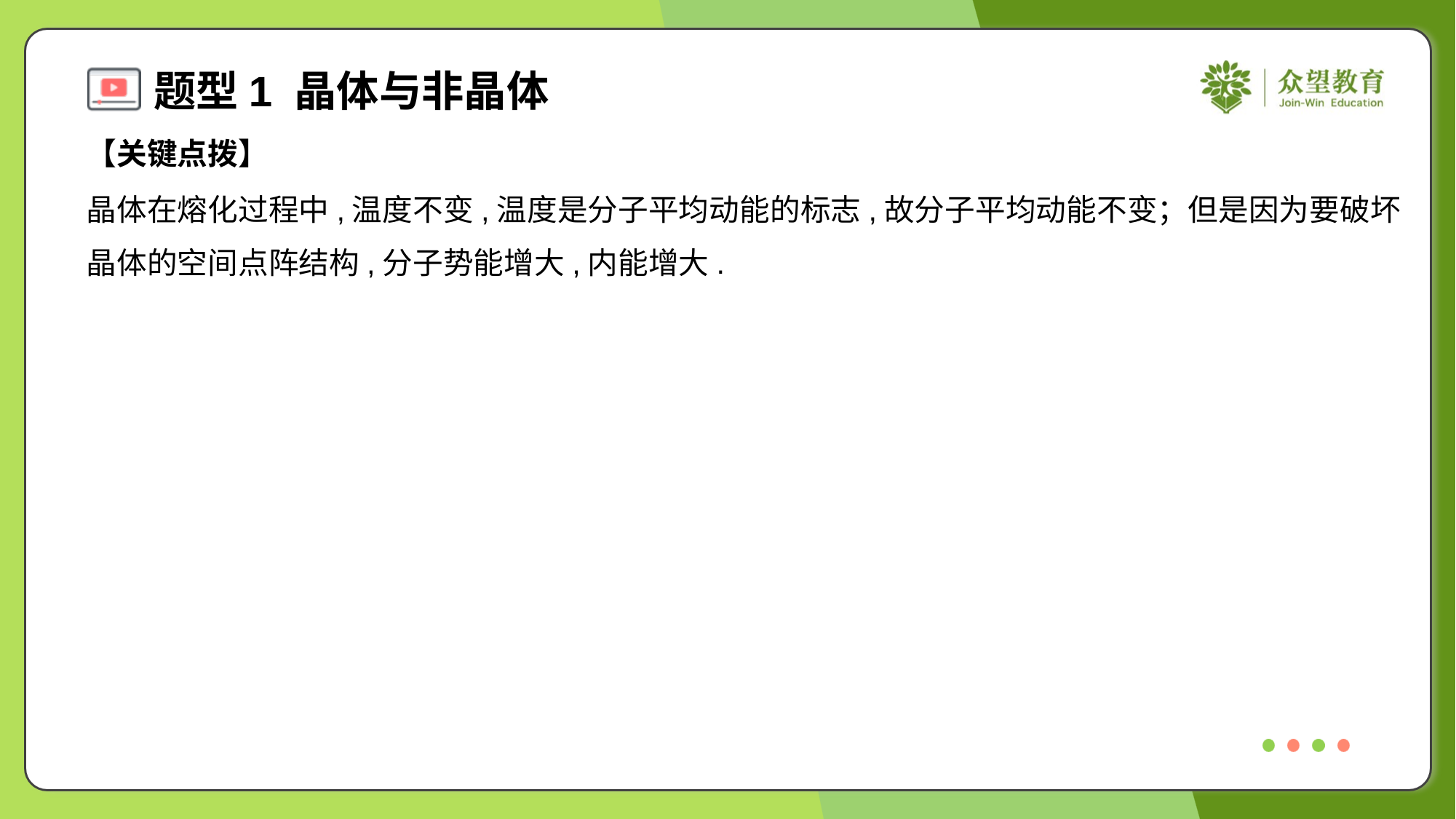

【关键点拨】
晶体在熔化过程中,温度不变,温度是分子平均动能的标志,故分子平均动能不变；但是因为要破坏
晶体的空间点阵结构,分子势能增大,内能增大.